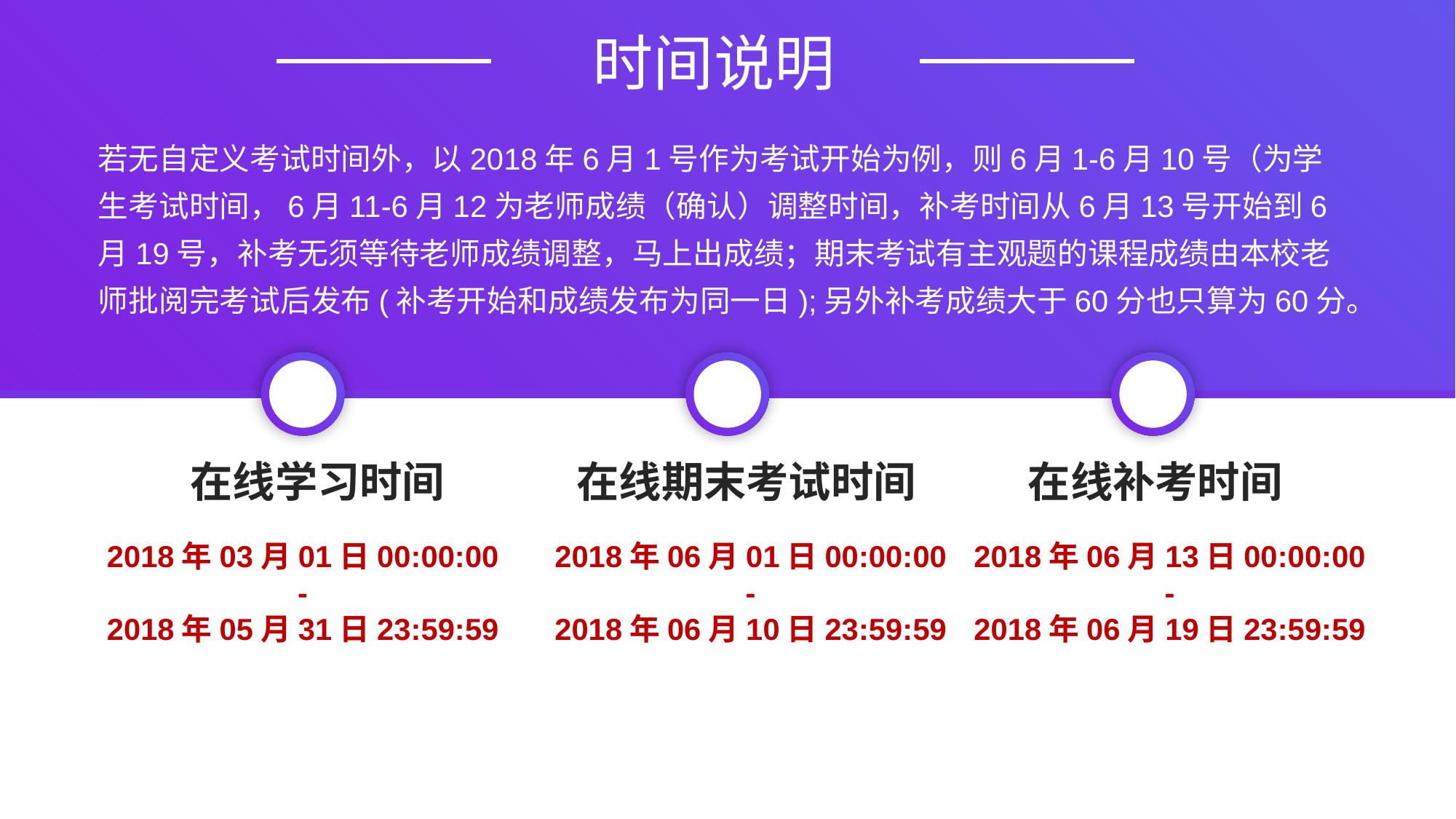

时间说明
若无自定义考试时间外，以2018年6月1号作为考试开始为例，则6月1-6月10号（为学生考试时间，6月11-6月12为老师成绩（确认）调整时间，补考时间从6月13号开始到6月19号，补考无须等待老师成绩调整，马上出成绩；期末考试有主观题的课程成绩由本校老师批阅完考试后发布(补考开始和成绩发布为同一日);另外补考成绩大于60分也只算为60分。

在线学习时间
在线期末考试时间
在线补考时间
2018年03月01日00:00:00
-
2018年05月31日23:59:59
2018年06月01日00:00:00
-
2018年06月10日23:59:59
2018年06月13日00:00:00
-
2018年06月19日23:59:59